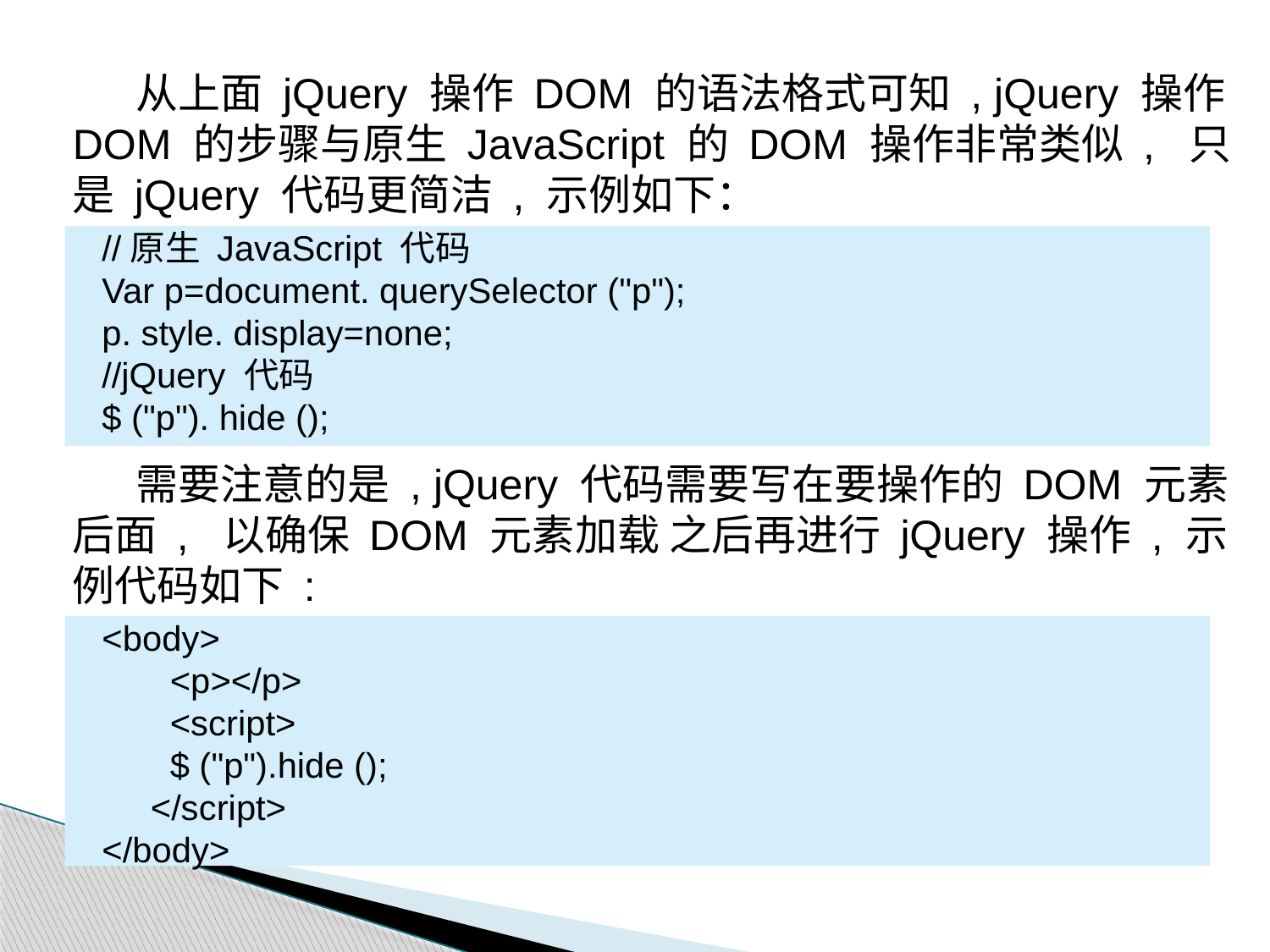

从上面 jQuery 操作 DOM 的语法格式可知 , jQuery 操作 DOM 的步骤与原生 JavaScript 的 DOM 操作非常类似 ,  只是 jQuery 代码更简洁 , 示例如下：

需要注意的是 , jQuery 代码需要写在要操作的 DOM 元素后面 ,  以确保 DOM 元素加载 之后再进行 jQuery 操作 , 示例代码如下 :

//原生 JavaScript 代码
Var p=document. querySelector ("p");
p. style. display=none;
//jQuery 代码
$ ("p"). hide ();
<body>
       <p></p>
       <script>
       $ ("p").hide ();
     </script>
</body>